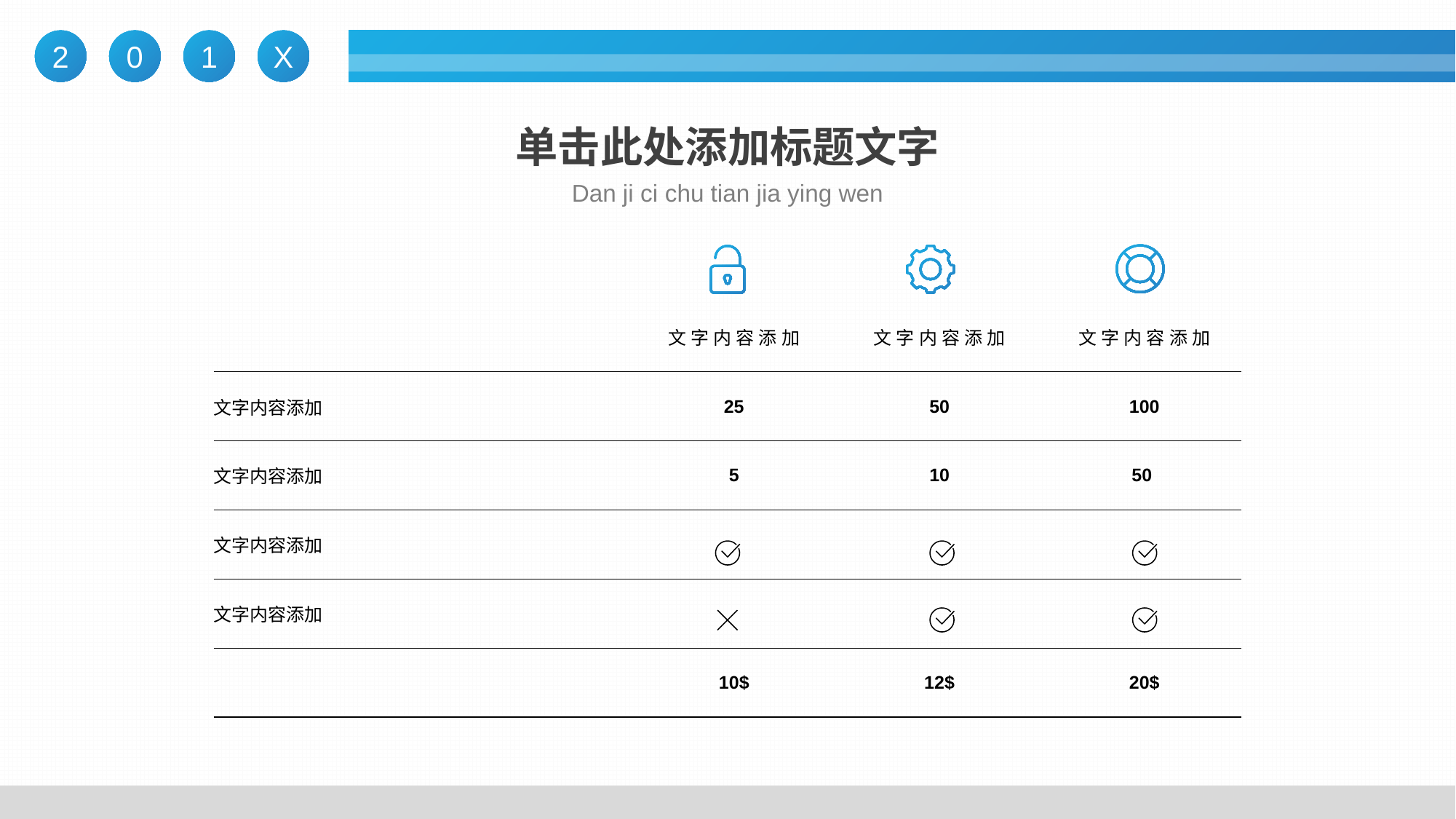

# 单击此处添加标题文字
Dan ji ci chu tian jia ying wen
|  | 文字内容添加 | 文字内容添加 | 文字内容添加 |
| --- | --- | --- | --- |
| 文字内容添加 | 25 | 50 | 100 |
| 文字内容添加 | 5 | 10 | 50 |
| 文字内容添加 |  |  |  |
| 文字内容添加 |  |  |  |
|  | 10$ | 12$ | 20$ |